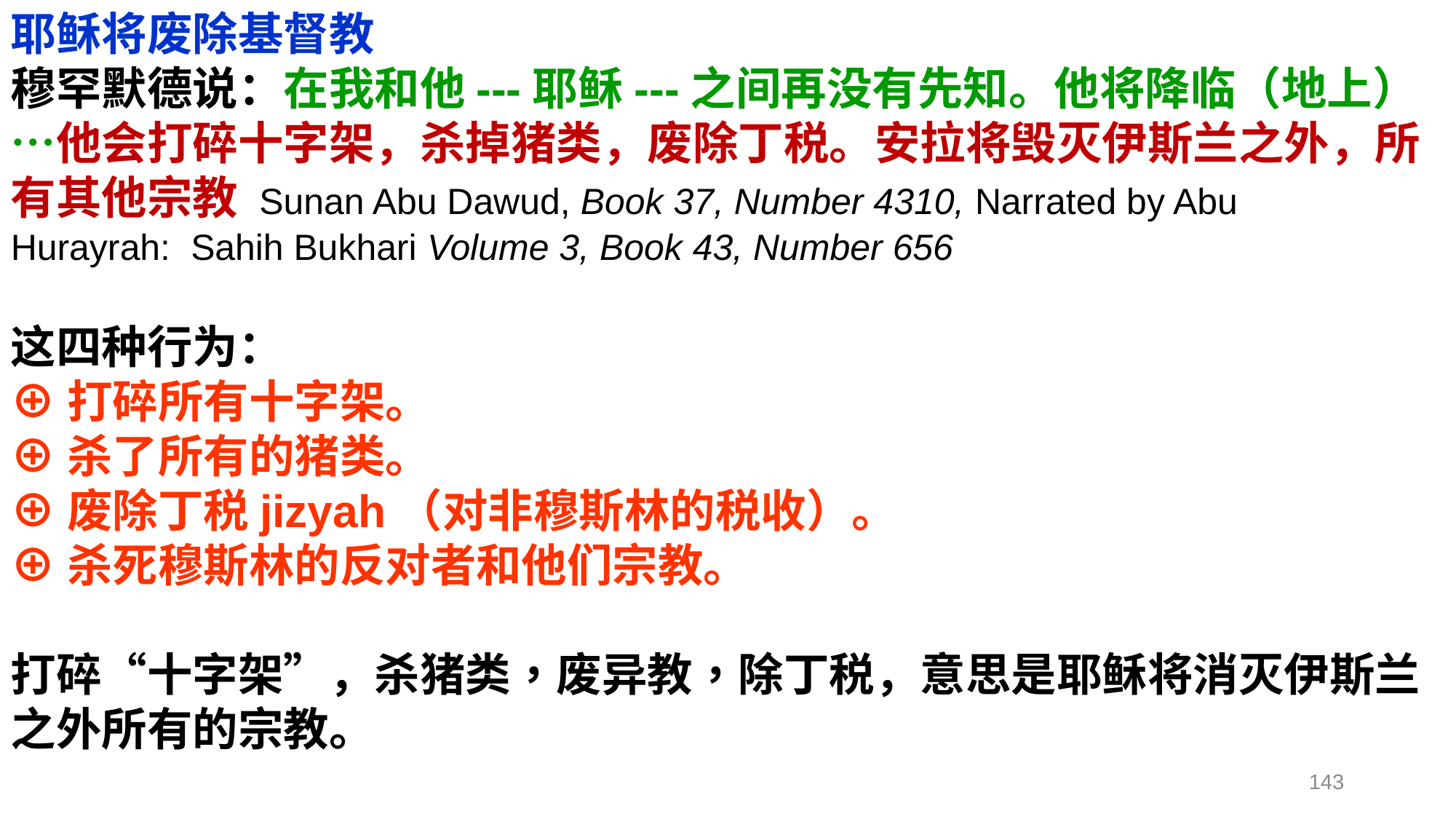

耶稣将废除基督教
穆罕默德说：在我和他---耶稣---之间再没有先知。他将降临（地上）…他会打碎十字架，杀掉猪类，废除丁税。安拉将毁灭伊斯兰之外，所有其他宗教 Sunan Abu Dawud, Book 37, Number 4310, Narrated by Abu Hurayrah:  Sahih Bukhari Volume 3, Book 43, Number 656

这四种行为：
⊕打碎所有十字架。
⊕杀了所有的猪类。
⊕废除丁税jizyah（对非穆斯林的税收）。
⊕杀死穆斯林的反对者和他们宗教。

打碎“十字架”，杀猪类，废异教，除丁税，意思是耶稣将消灭伊斯兰之外所有的宗教。
143